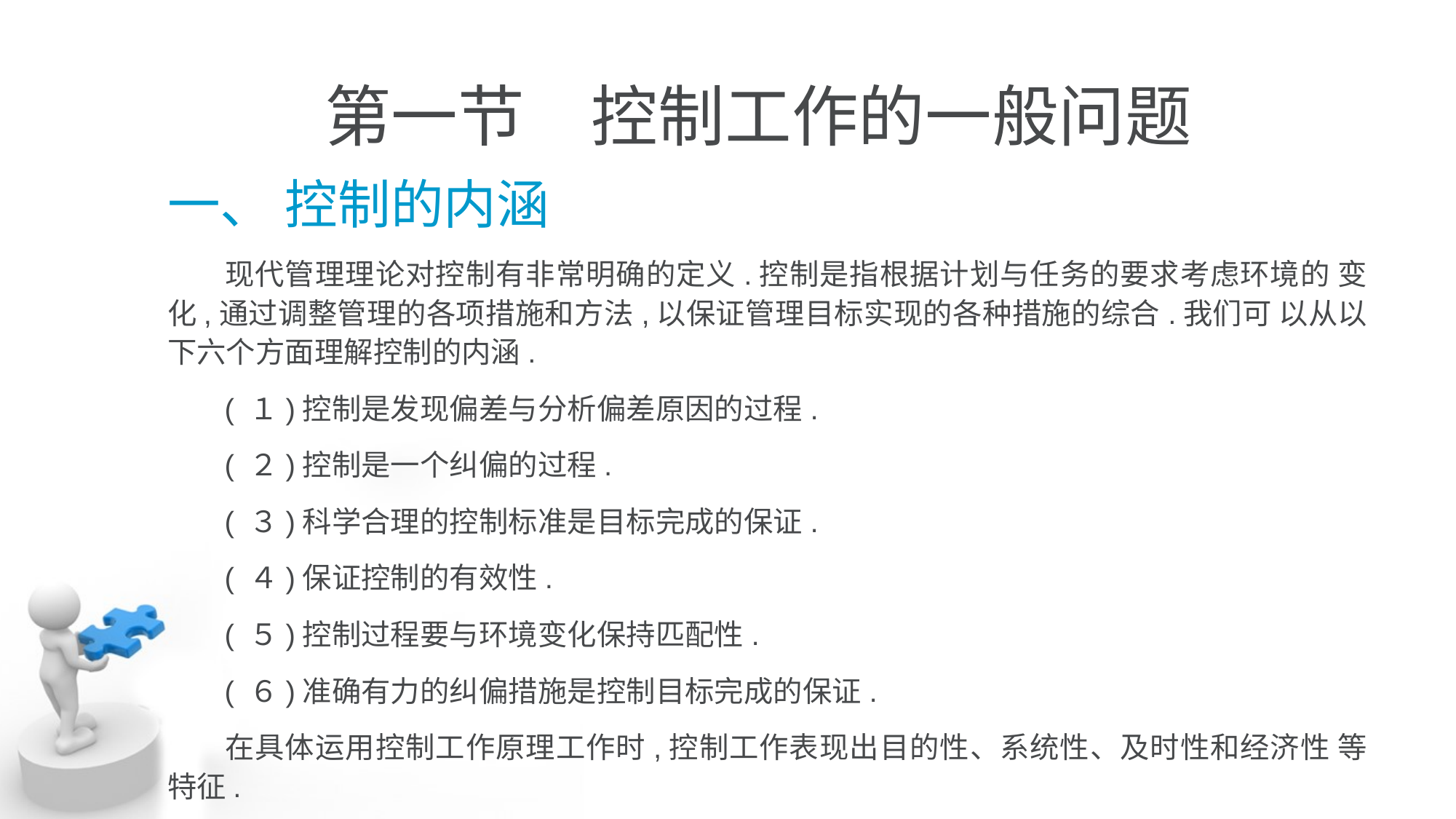

# 第一节　控制工作的一般问题
一、 控制的内涵
       现代管理理论对控制有非常明确的定义.控制是指根据计划与任务的要求考虑环境的 变化,通过调整管理的各项措施和方法,以保证管理目标实现的各种措施的综合.我们可 以从以下六个方面理解控制的内涵.
       ( １)控制是发现偏差与分析偏差原因的过程.
       ( ２)控制是一个纠偏的过程.
       ( ３)科学合理的控制标准是目标完成的保证.
       ( ４)保证控制的有效性.
       ( ５)控制过程要与环境变化保持匹配性.
       ( ６)准确有力的纠偏措施是控制目标完成的保证.
       在具体运用控制工作原理工作时,控制工作表现出目的性、系统性、及时性和经济性 等特征.